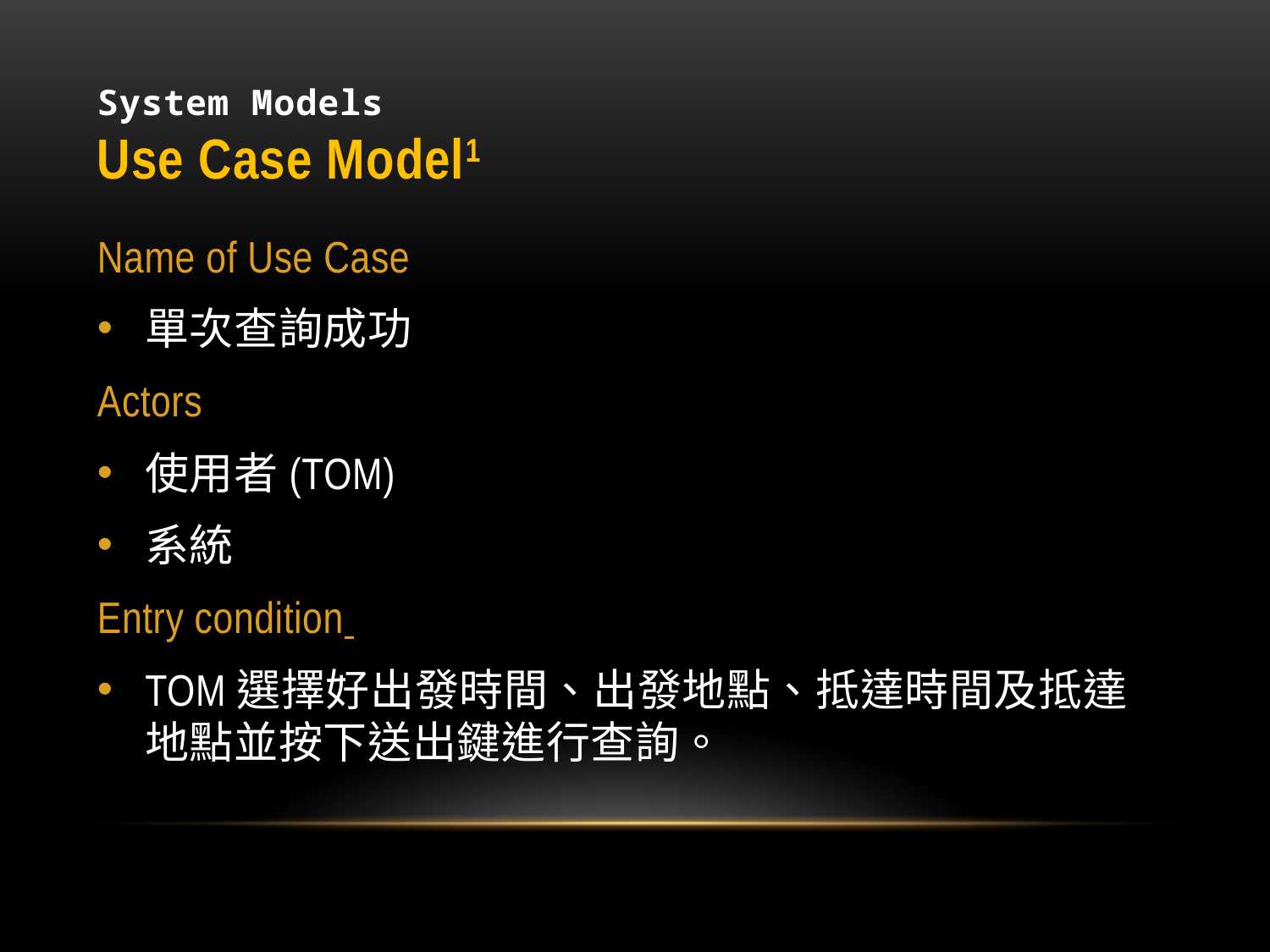

# System Models Use Case Model1
Name of Use Case
單次查詢成功
Actors
使用者(TOM)
系統
Entry condition
TOM選擇好出發時間、出發地點、抵達時間及抵達地點並按下送出鍵進行查詢。